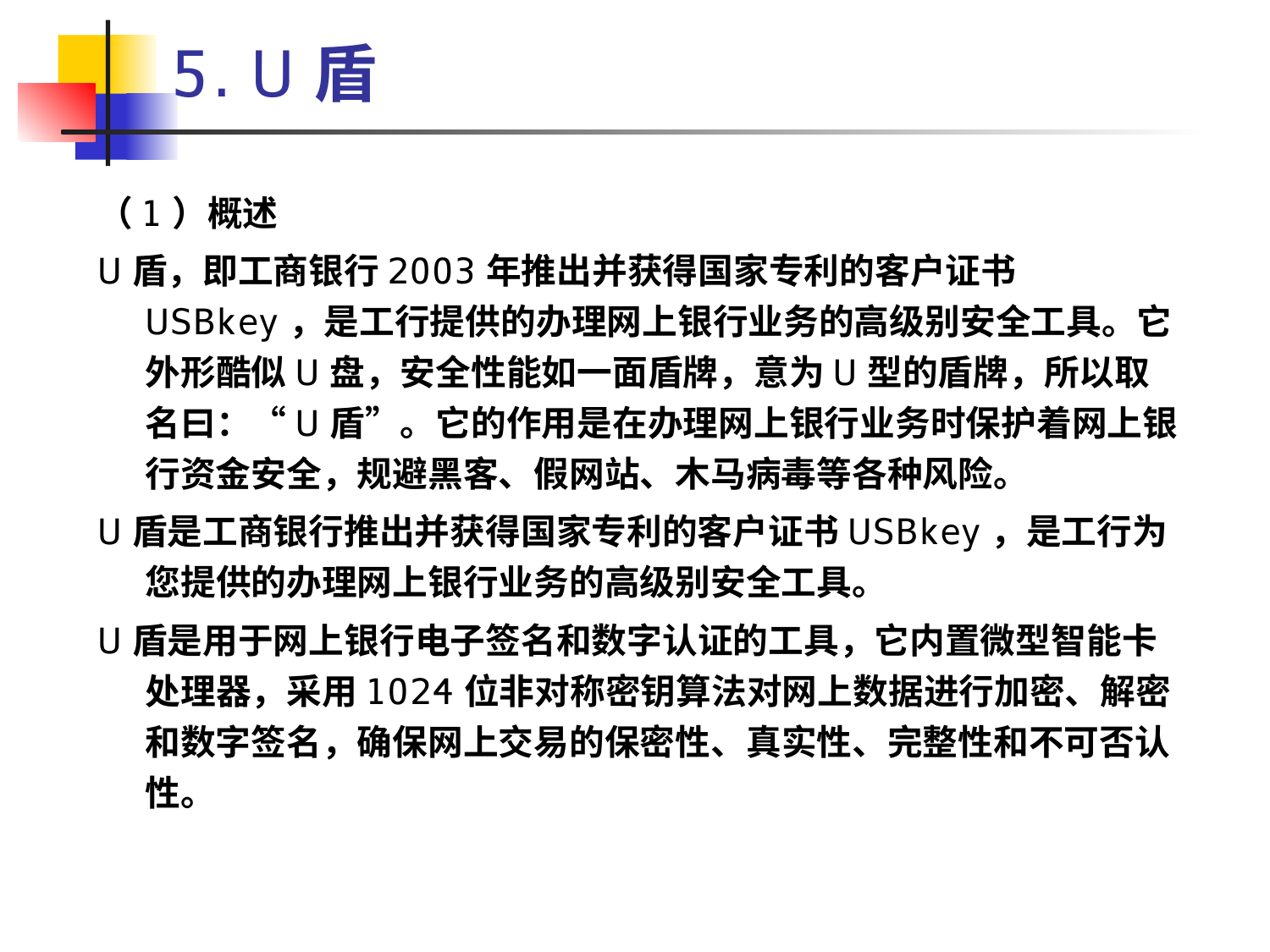

# 5. U盾
（1）概述
U盾，即工商银行2003年推出并获得国家专利的客户证书USBkey，是工行提供的办理网上银行业务的高级别安全工具。它外形酷似U盘，安全性能如一面盾牌，意为U型的盾牌，所以取名曰：“U盾”。它的作用是在办理网上银行业务时保护着网上银行资金安全，规避黑客、假网站、木马病毒等各种风险。
U盾是工商银行推出并获得国家专利的客户证书USBkey，是工行为您提供的办理网上银行业务的高级别安全工具。
U盾是用于网上银行电子签名和数字认证的工具，它内置微型智能卡处理器，采用1024位非对称密钥算法对网上数据进行加密、解密和数字签名，确保网上交易的保密性、真实性、完整性和不可否认性。

65